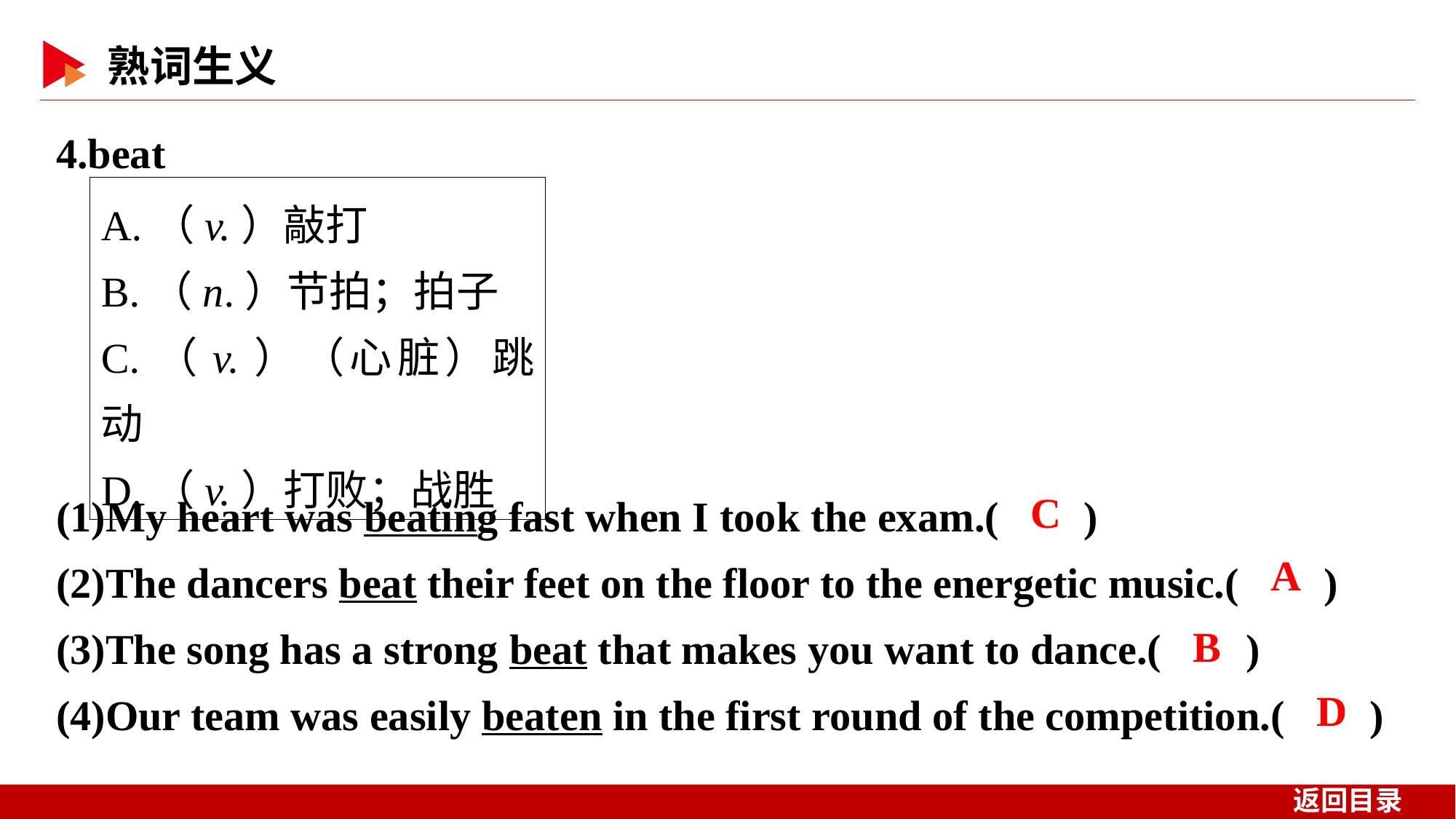

4.beat
A.（v.）敲打
B.（n.）节拍；拍子
C.（v.）（心脏）跳动
D.（v.）打败；战胜
(1)My heart was beating fast when I took the exam.(        )
(2)The dancers beat their feet on the floor to the energetic music.(        )
(3)The song has a strong beat that makes you want to dance.(        )
(4)Our team was easily beaten in the first round of the competition.(        )
   C
   A
   B
   D